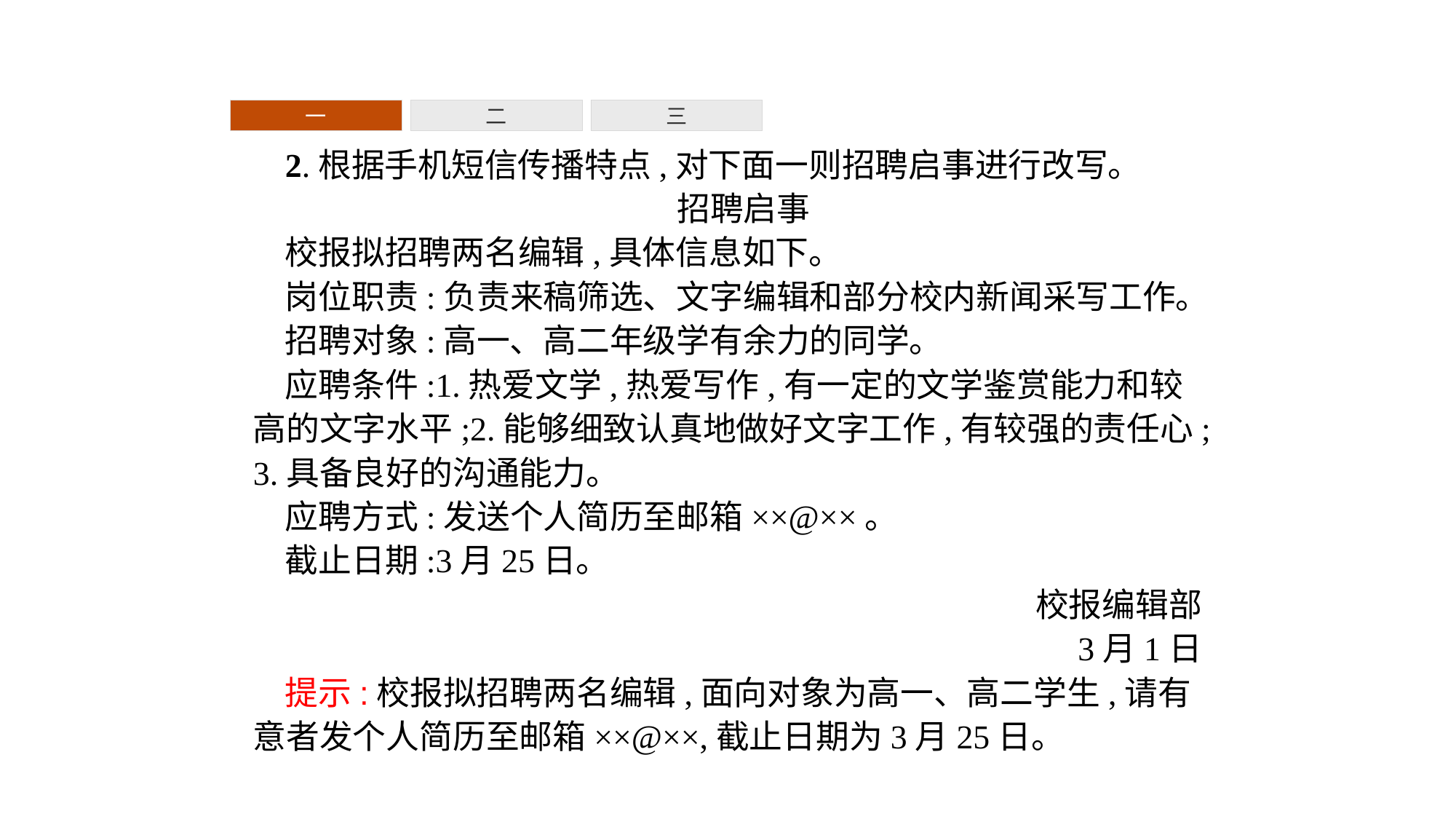

一
二
三
2.根据手机短信传播特点,对下面一则招聘启事进行改写。
招聘启事
校报拟招聘两名编辑,具体信息如下。
岗位职责:负责来稿筛选、文字编辑和部分校内新闻采写工作。
招聘对象:高一、高二年级学有余力的同学。
应聘条件:1.热爱文学,热爱写作,有一定的文学鉴赏能力和较高的文字水平;2.能够细致认真地做好文字工作,有较强的责任心;3.具备良好的沟通能力。
应聘方式:发送个人简历至邮箱××@××。
截止日期:3月25日。
校报编辑部
3月1日
提示:校报拟招聘两名编辑,面向对象为高一、高二学生,请有意者发个人简历至邮箱××@××,截止日期为3月25日。